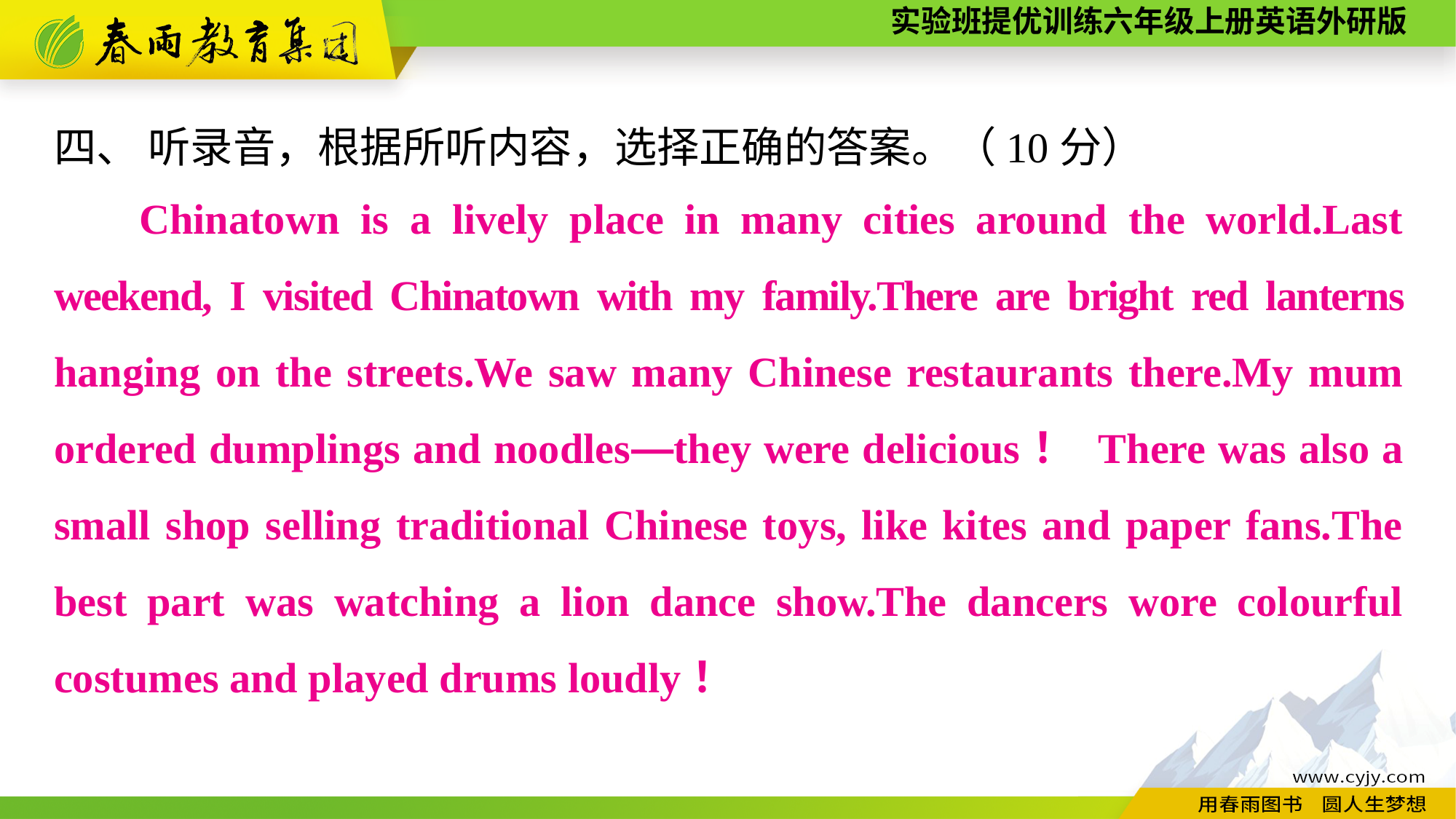

四、 听录音，根据所听内容，选择正确的答案。（10分）
Chinatown is a lively place in many cities around the world.Last weekend, I visited Chinatown with my family.There are bright red lanterns hanging on the streets.We saw many Chinese restaurants there.My mum ordered dumplings and noodles—they were delicious！ There was also a small shop selling traditional Chinese toys, like kites and paper fans.The best part was watching a lion dance show.The dancers wore colourful costumes and played drums loudly！